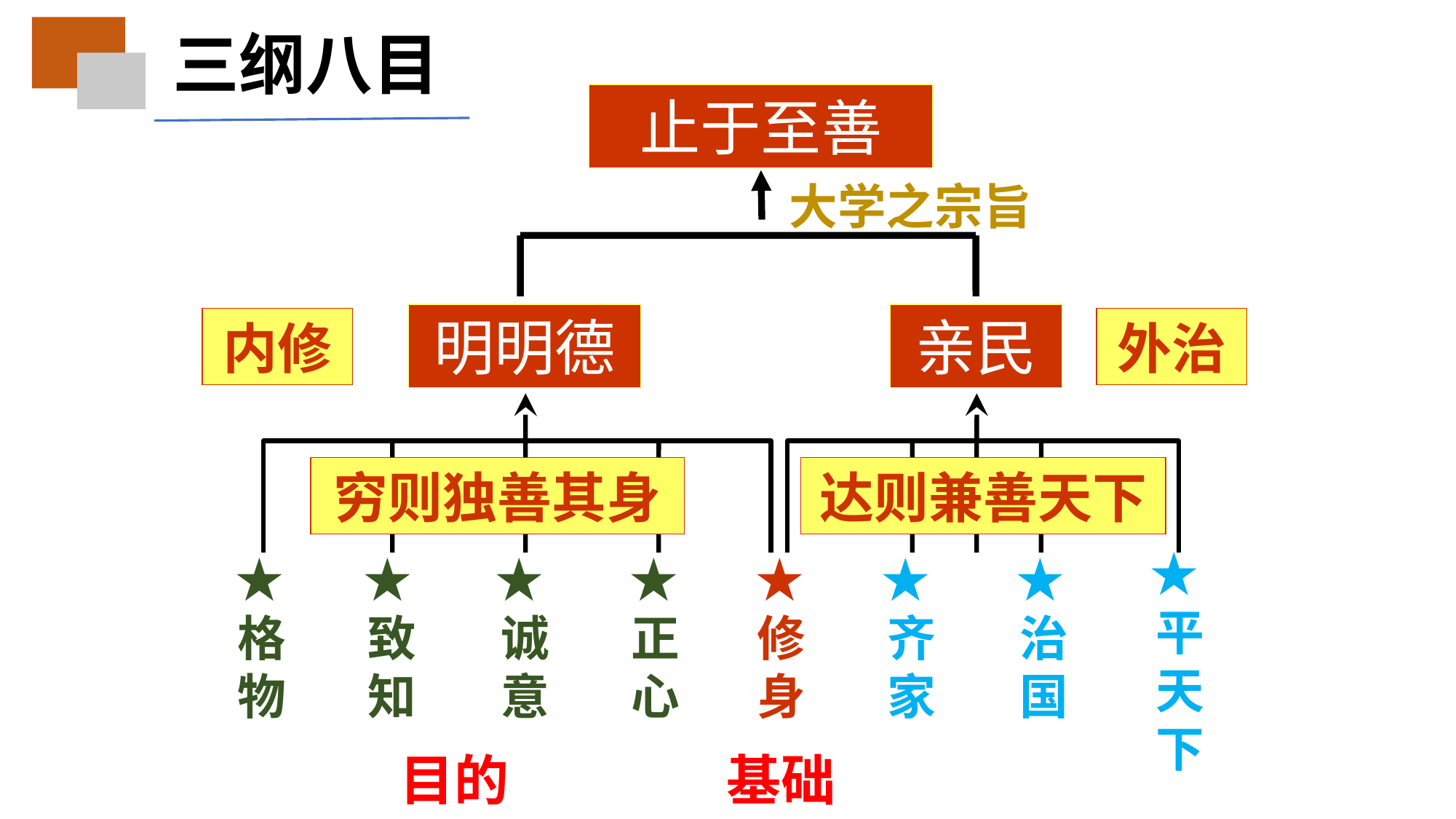

三纲八目

止于至善

大学之宗旨

明明德
亲民
内修
外治

穷则独善其身
达则兼善天下
★平天下
★格物
★致知
★诚意
★正心
★修身
★齐家
★治国
目的
基础